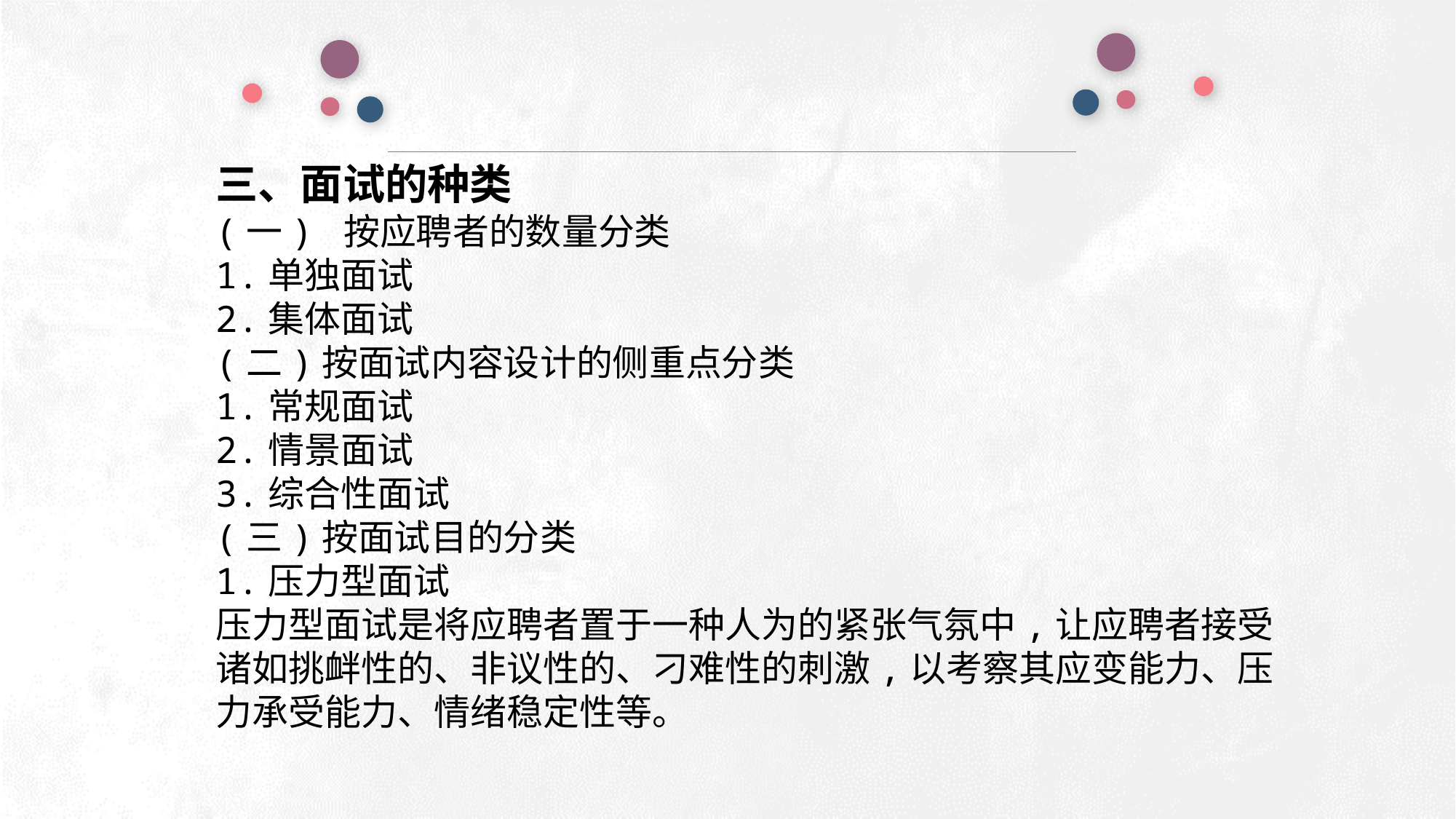

三、面试的种类
(一) 按应聘者的数量分类
1.单独面试
2.集体面试
(二)按面试内容设计的侧重点分类
1.常规面试
2.情景面试
3.综合性面试
(三)按面试目的分类
1.压力型面试
压力型面试是将应聘者置于一种人为的紧张气氛中,让应聘者接受诸如挑衅性的、非议性的、刁难性的刺激,以考察其应变能力、压力承受能力、情绪稳定性等。
e7d195523061f1c0deeec63e560781cfd59afb0ea006f2a87ABB68BF51EA6619813959095094C18C62A12F549504892A4AAA8C1554C6663626E05CA27F281A14E6983772AFC3FB97135759321DEA3D70CCCB10945EC5A0322096E752803368C2184698845E3CCD6DB7F651295A8E4F3FDC19EA64A2B4A4AC1434B55AAE41CF0BF61B375C23F3039959E085EE760725AA